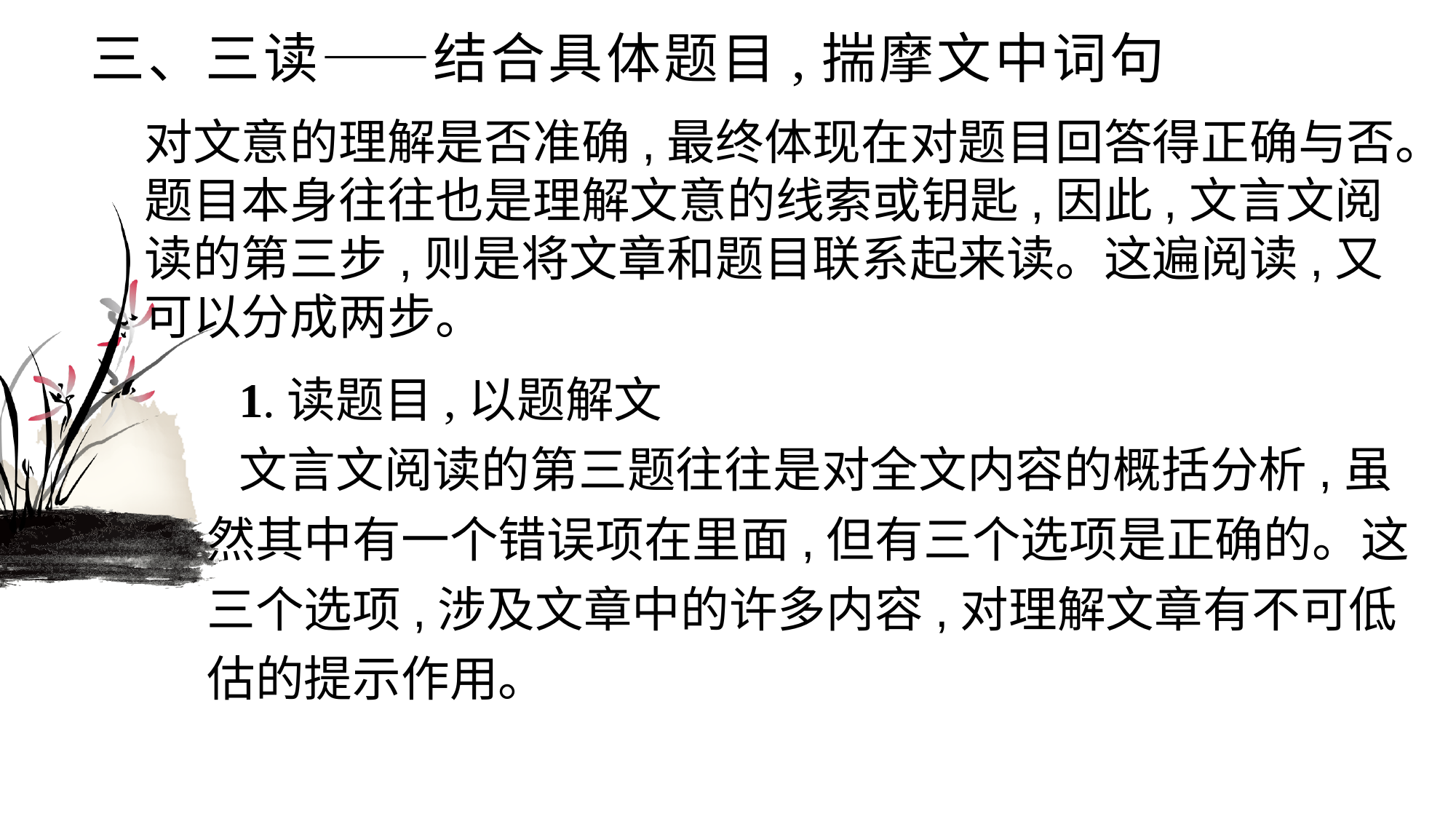

# 三、三读——结合具体题目,揣摩文中词句
对文意的理解是否准确,最终体现在对题目回答得正确与否。题目本身往往也是理解文意的线索或钥匙,因此,文言文阅读的第三步,则是将文章和题目联系起来读。这遍阅读,又可以分成两步。
1.读题目,以题解文
文言文阅读的第三题往往是对全文内容的概括分析,虽然其中有一个错误项在里面,但有三个选项是正确的。这三个选项,涉及文章中的许多内容,对理解文章有不可低估的提示作用。